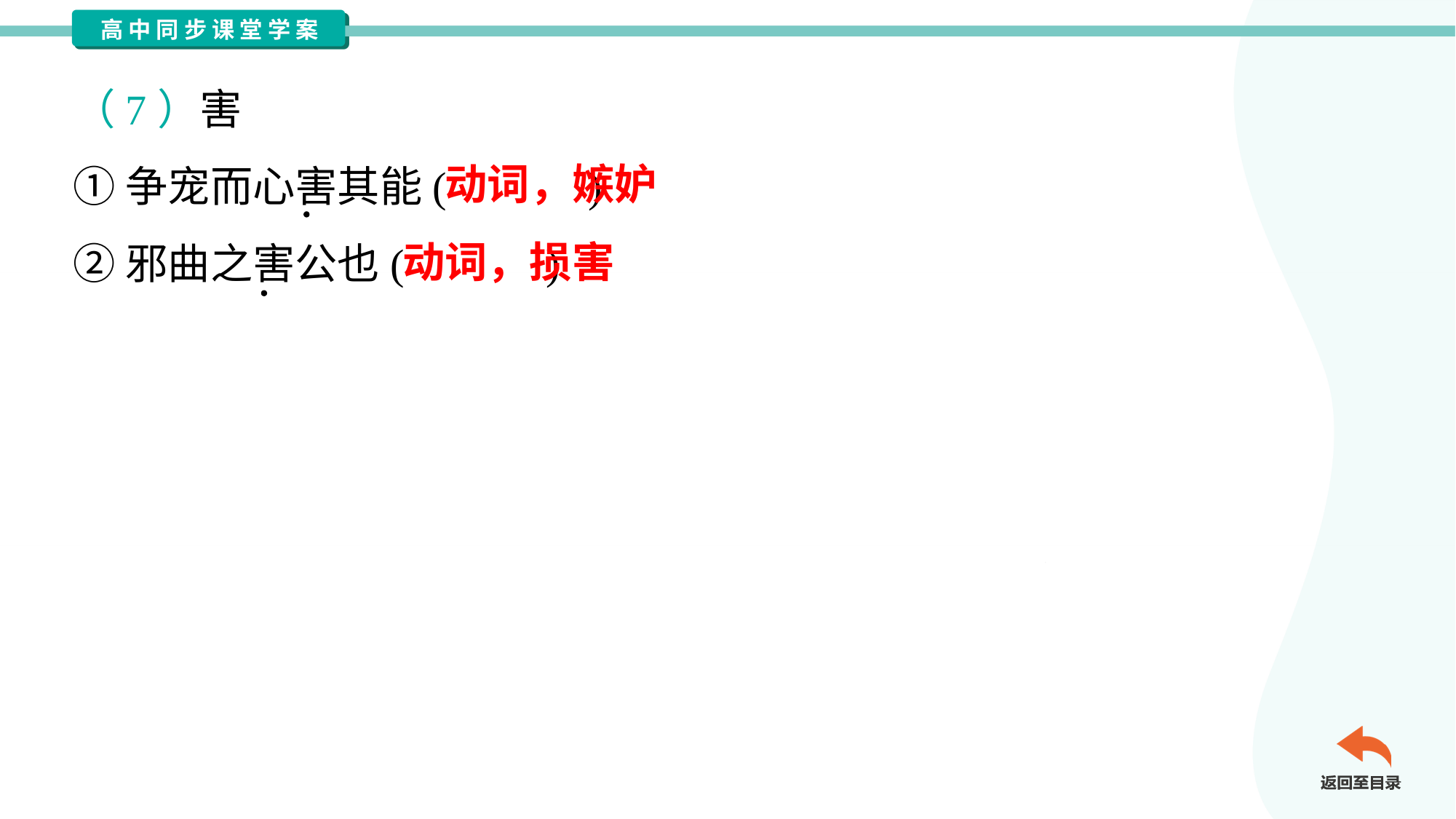

（7）害
①争宠而心害其能(            )
②邪曲之害公也(            )
动词，嫉妒
动词，损害